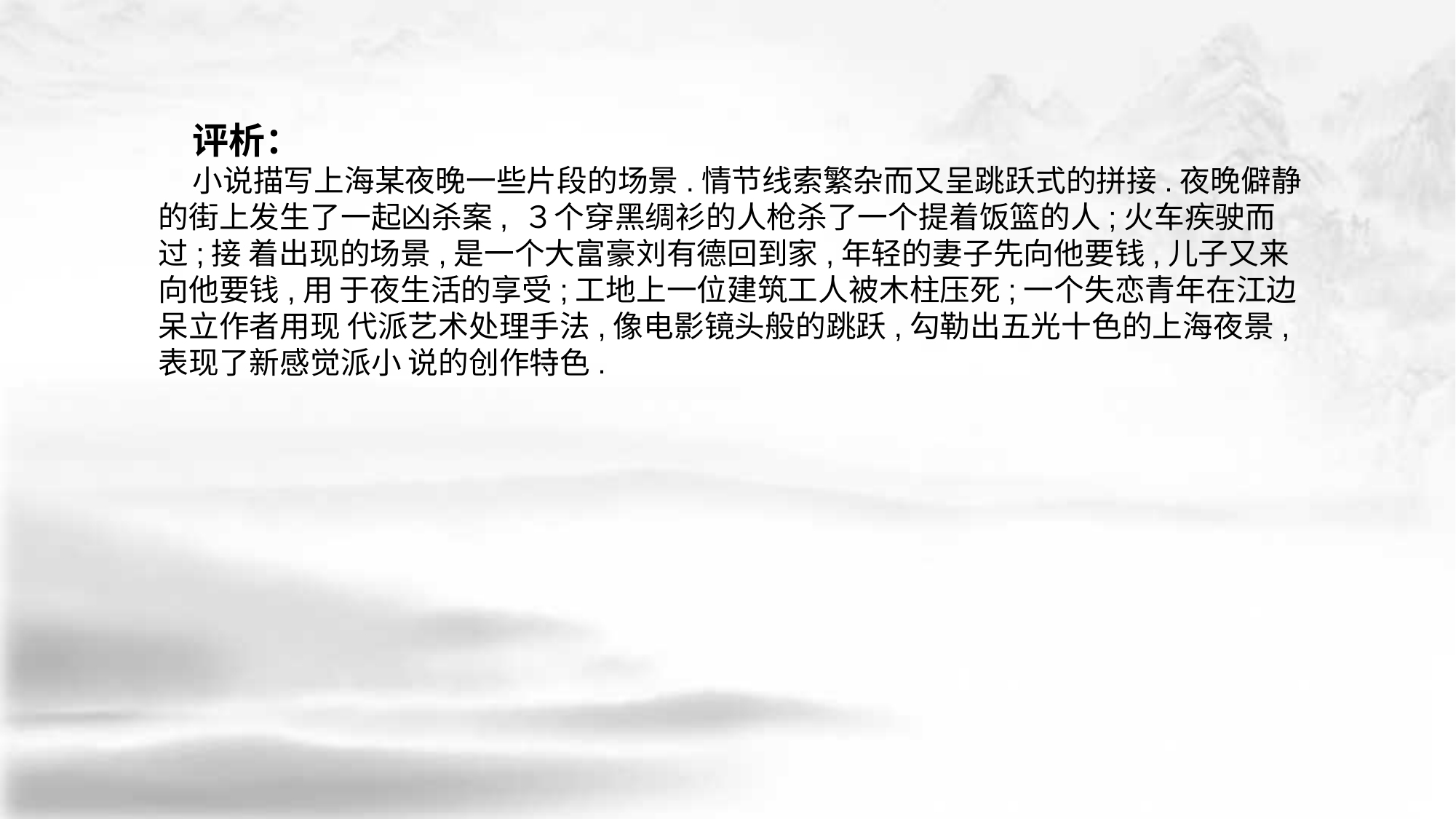

评析：
    小说描写上海某夜晚一些片段的场景.情节线索繁杂而又呈跳跃式的拼接.夜晚僻静 的街上发生了一起凶杀案, ３个穿黑绸衫的人枪杀了一个提着饭篮的人;火车疾驶而过;接 着出现的场景,是一个大富豪刘有德回到家,年轻的妻子先向他要钱,儿子又来向他要钱,用 于夜生活的享受;工地上一位建筑工人被木柱压死;一个失恋青年在江边呆立作者用现 代派艺术处理手法,像电影镜头般的跳跃,勾勒出五光十色的上海夜景,表现了新感觉派小 说的创作特色.